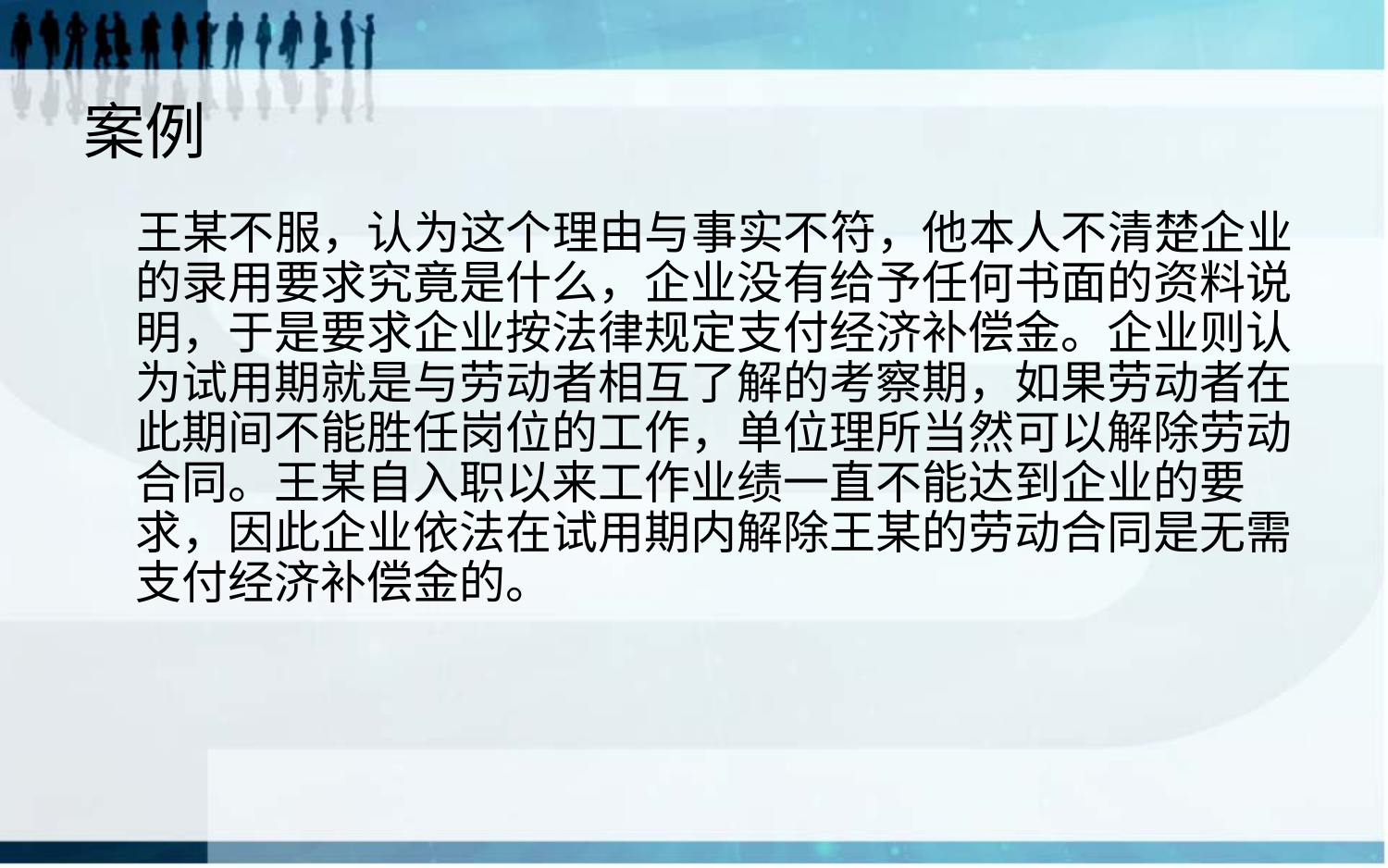

# 案例
    王某不服，认为这个理由与事实不符，他本人不清楚企业的录用要求究竟是什么，企业没有给予任何书面的资料说明，于是要求企业按法律规定支付经济补偿金。企业则认为试用期就是与劳动者相互了解的考察期，如果劳动者在此期间不能胜任岗位的工作，单位理所当然可以解除劳动合同。王某自入职以来工作业绩一直不能达到企业的要求，因此企业依法在试用期内解除王某的劳动合同是无需支付经济补偿金的。